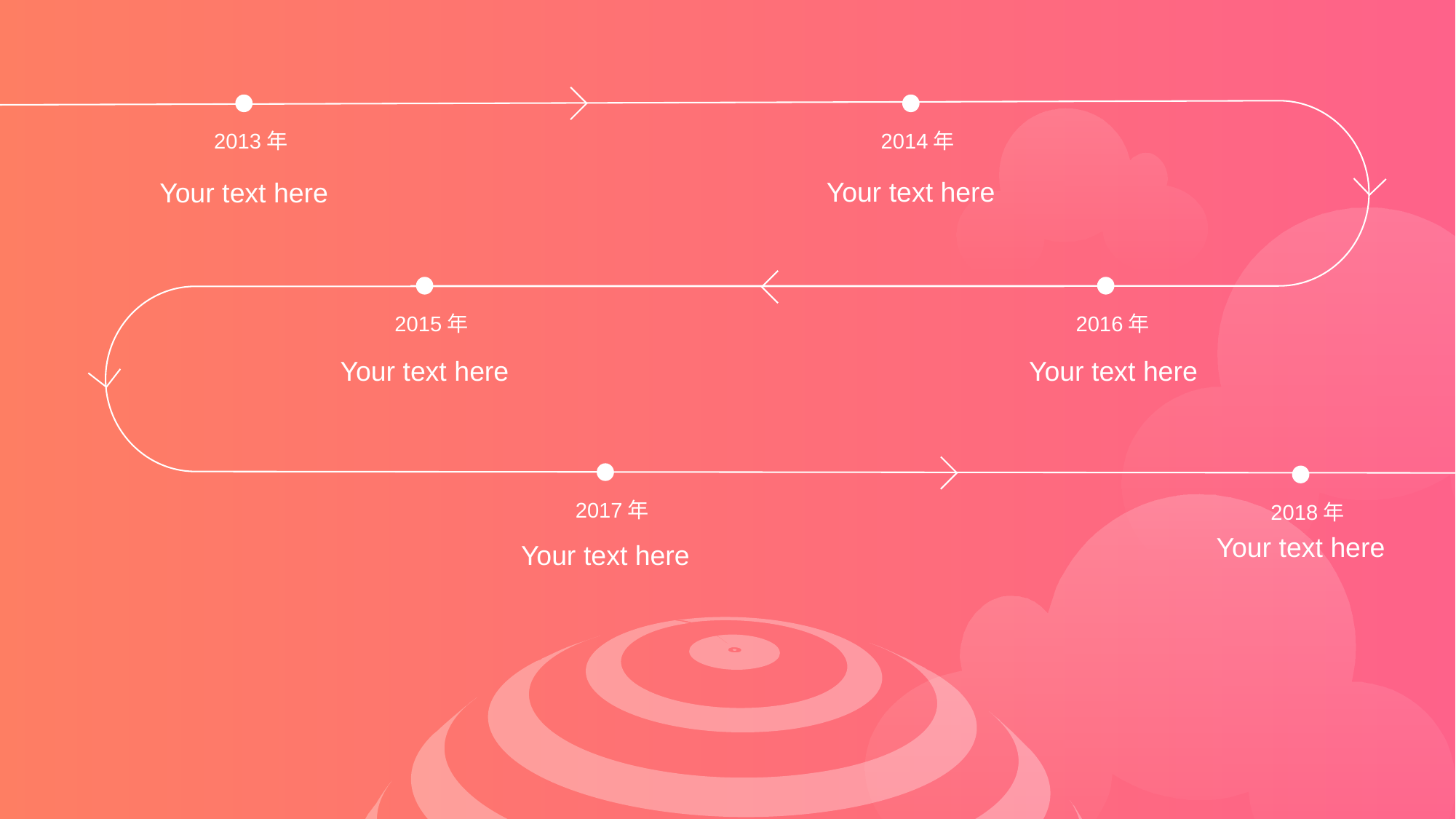

2013年

2014年

2015年

2016年

2017年

2018年
Your text here
Your text here
Your text here
Your text here
Your text here
Your text here